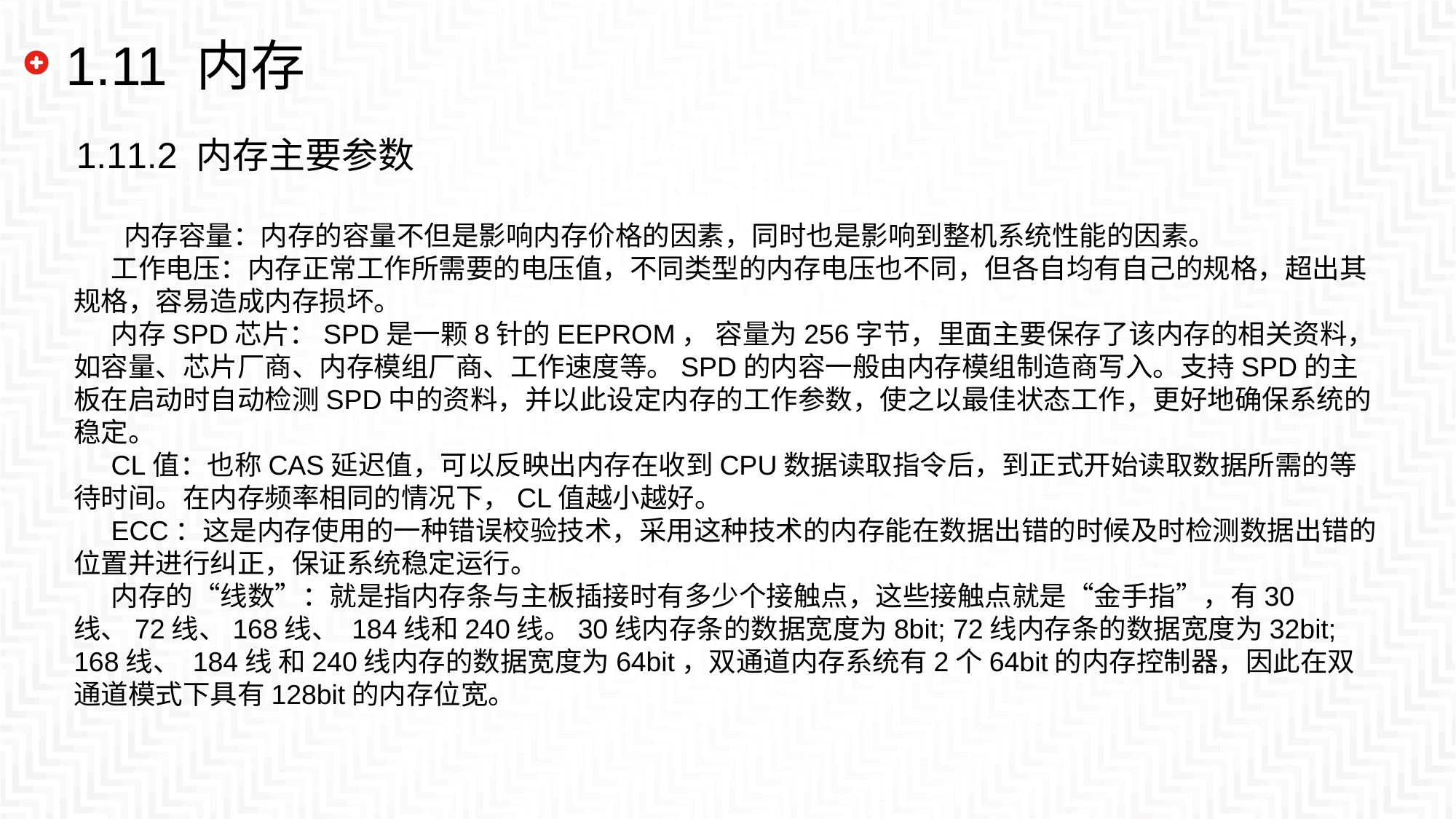

# 1.11 内存
1.11.2 内存主要参数
 内存容量：内存的容量不但是影响内存价格的因素，同时也是影响到整机系统性能的因素。
工作电压：内存正常工作所需要的电压值，不同类型的内存电压也不同，但各自均有自己的规格，超出其规格，容易造成内存损坏。
内存SPD芯片：SPD是一颗8针的EEPROM， 容量为256字节，里面主要保存了该内存的相关资料，如容量、芯片厂商、内存模组厂商、工作速度等。SPD的内容一般由内存模组制造商写入。支持SPD的主板在启动时自动检测SPD中的资料，并以此设定内存的工作参数，使之以最佳状态工作，更好地确保系统的稳定。
CL值：也称CAS延迟值，可以反映出内存在收到CPU数据读取指令后，到正式开始读取数据所需的等待时间。在内存频率相同的情况下，CL值越小越好。
ECC：这是内存使用的一种错误校验技术，采用这种技术的内存能在数据出错的时候及时检测数据出错的位置并进行纠正，保证系统稳定运行。
内存的“线数”：就是指内存条与主板插接时有多少个接触点，这些接触点就是“金手指”，有30线、72线、168线、 184线和240线。30线内存条的数据宽度为8bit; 72线内存条的数据宽度为32bit; 168线、 184线 和240线内存的数据宽度为64bit，双通道内存系统有2个64bit的内存控制器，因此在双通道模式下具有128bit的内存位宽。